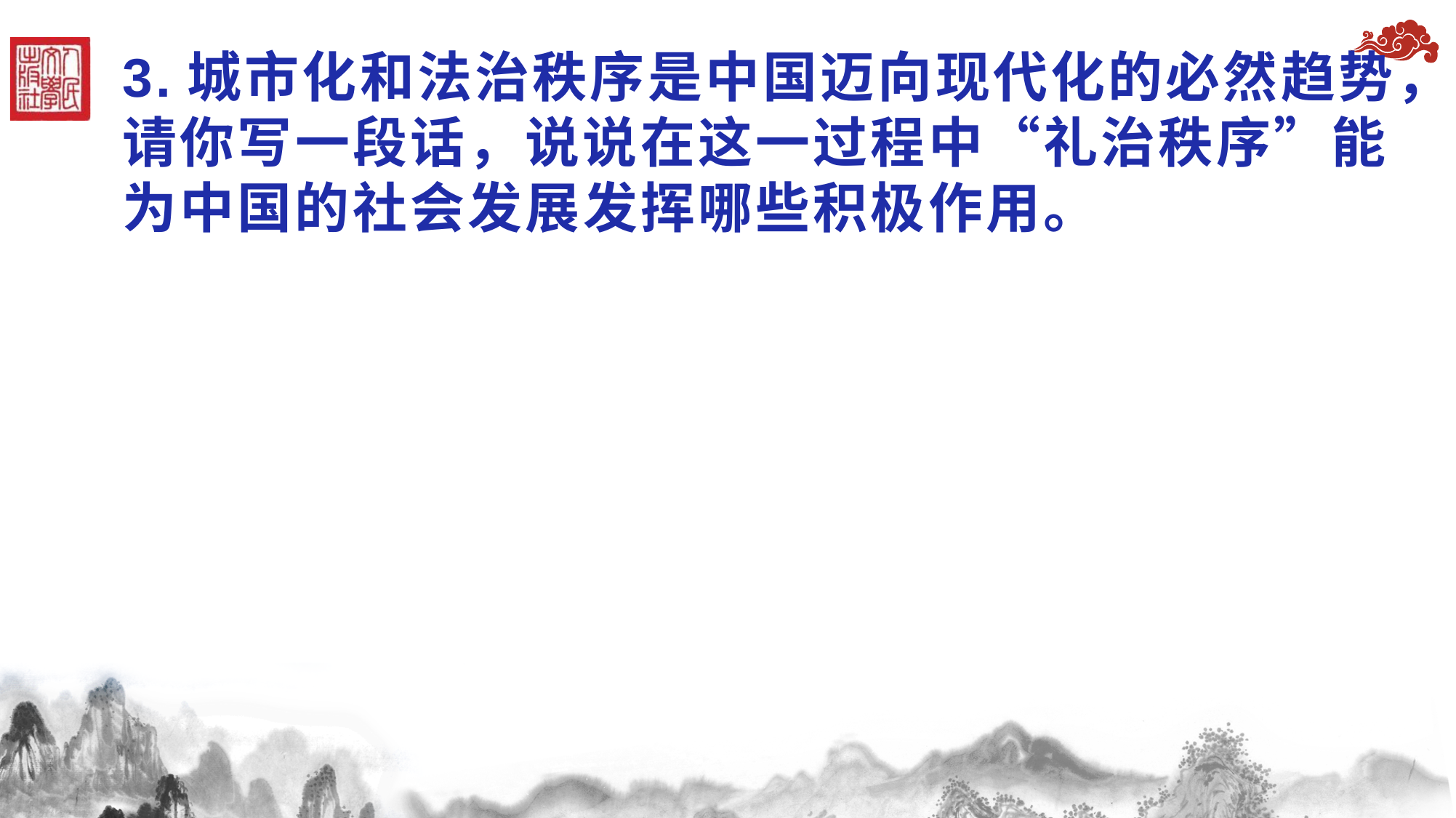

# 3.城市化和法治秩序是中国迈向现代化的必然趋势，请你写一段话，说说在这一过程中“礼治秩序”能为中国的社会发展发挥哪些积极作用。